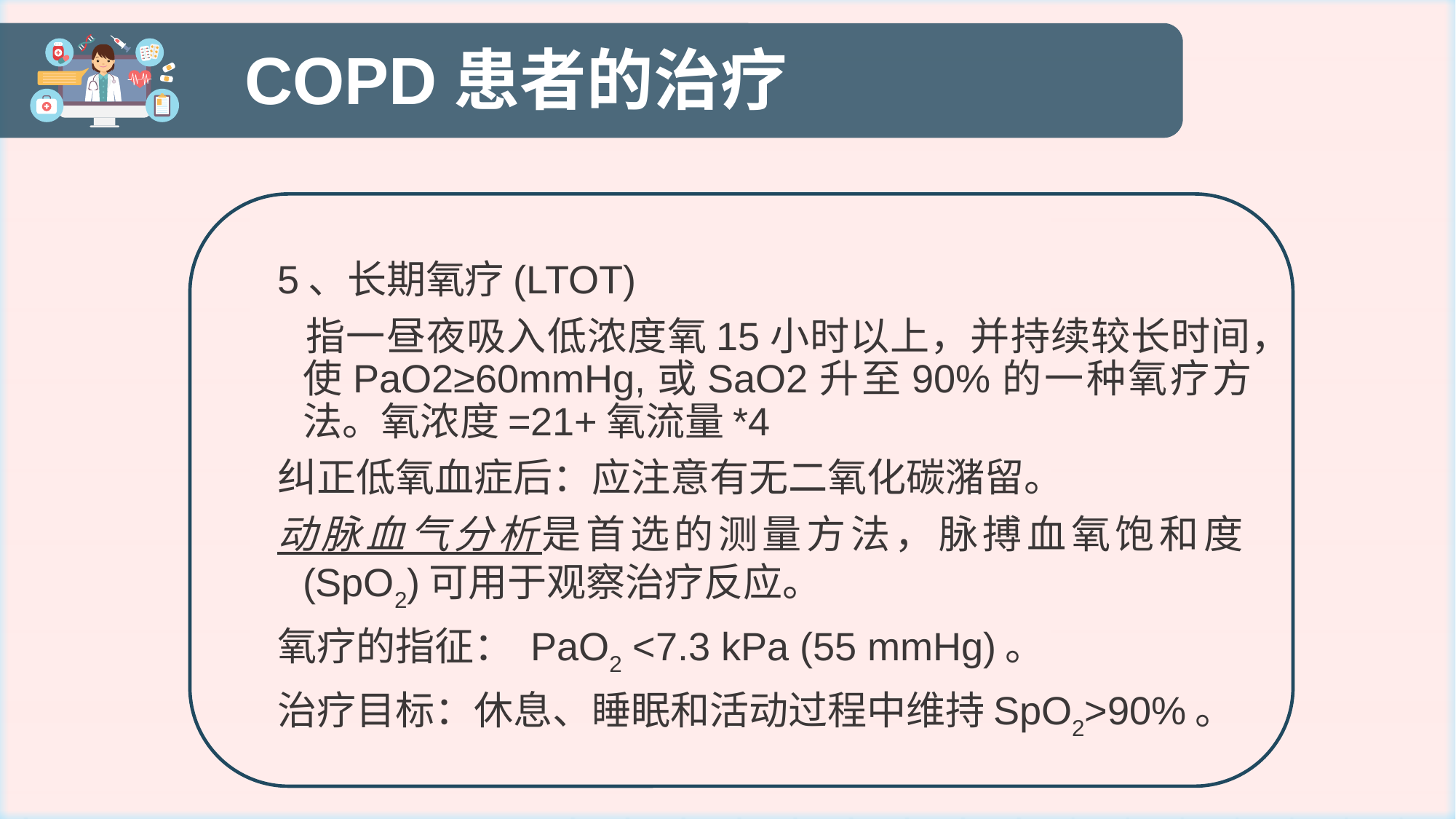

COPD患者的治疗

5、长期氧疗(LTOT)
  指一昼夜吸入低浓度氧15小时以上，并持续较长时间，使PaO2≥60mmHg,或SaO2升至90%的一种氧疗方法。氧浓度=21+氧流量*4
纠正低氧血症后：应注意有无二氧化碳潴留。
动脉血气分析是首选的测量方法，脉搏血氧饱和度(SpO2)可用于观察治疗反应。
氧疗的指征： PaO2 <7.3 kPa (55 mmHg)。
治疗目标：休息、睡眠和活动过程中维持SpO2>90%。